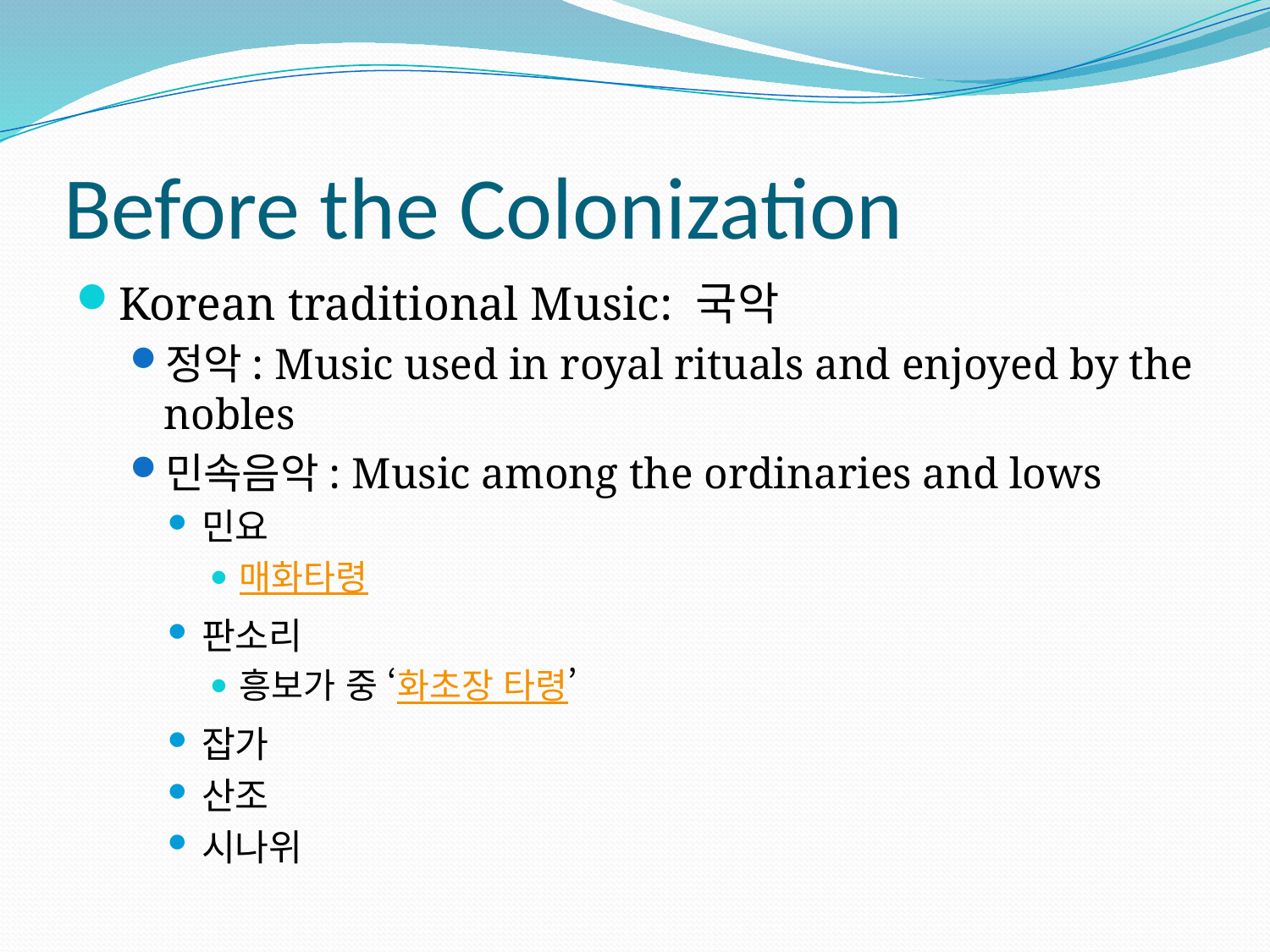

# Before the Colonization
Korean traditional Music: 국악
정악: Music used in royal rituals and enjoyed by the nobles
민속음악: Music among the ordinaries and lows
민요
매화타령
판소리
흥보가 중 ‘화초장 타령’
잡가
산조
시나위